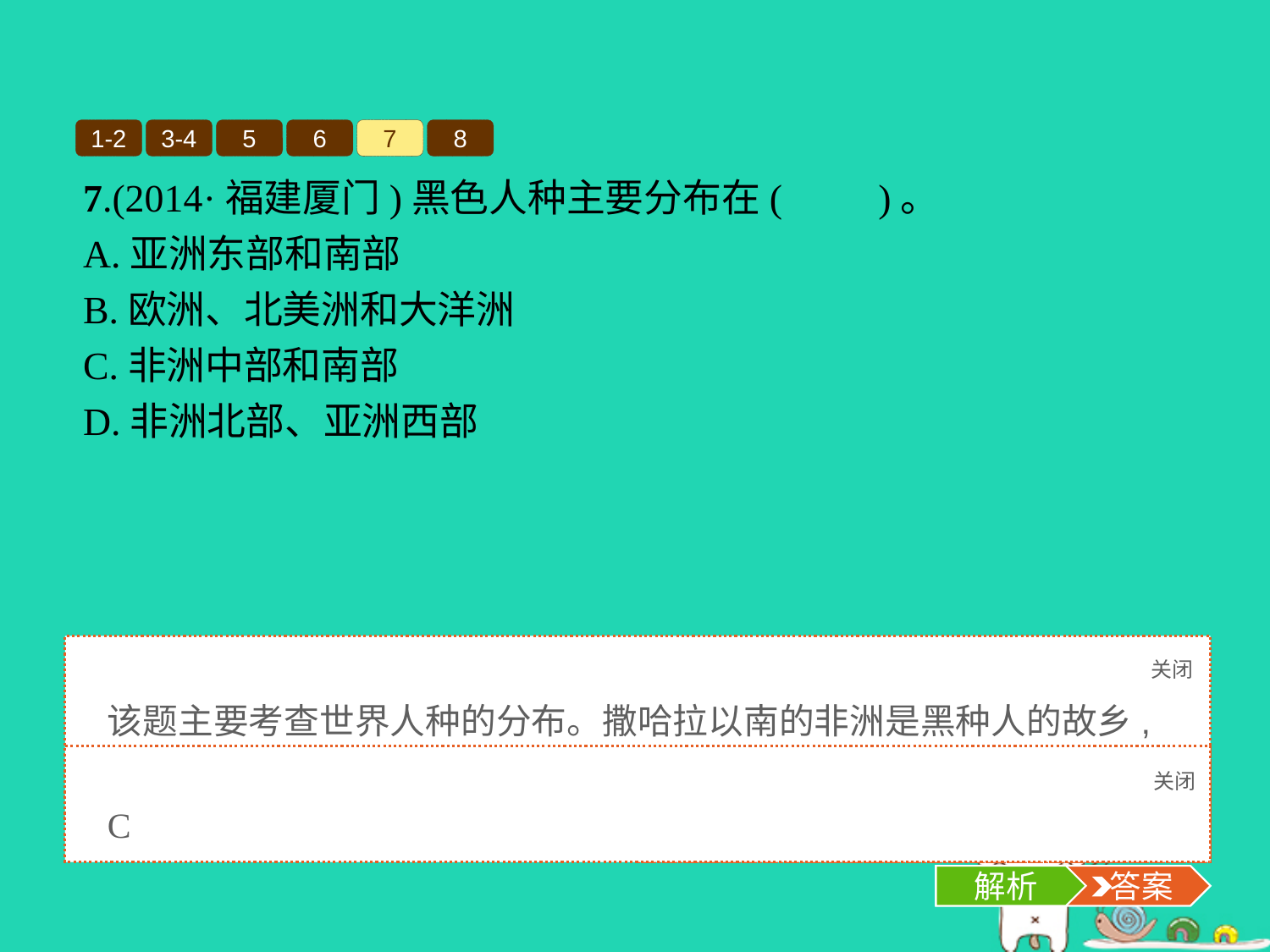

1-2
3-4
5
6
7
8
7.(2014·福建厦门)黑色人种主要分布在(　　)。
A.亚洲东部和南部
B.欧洲、北美洲和大洋洲
C.非洲中部和南部
D.非洲北部、亚洲西部

关闭
解析

该题主要考查世界人种的分布。撒哈拉以南的非洲是黑种人的故乡,黑种人主要分布在非洲的中部和南部。

关闭
解析
  答案

C
解析
  答案